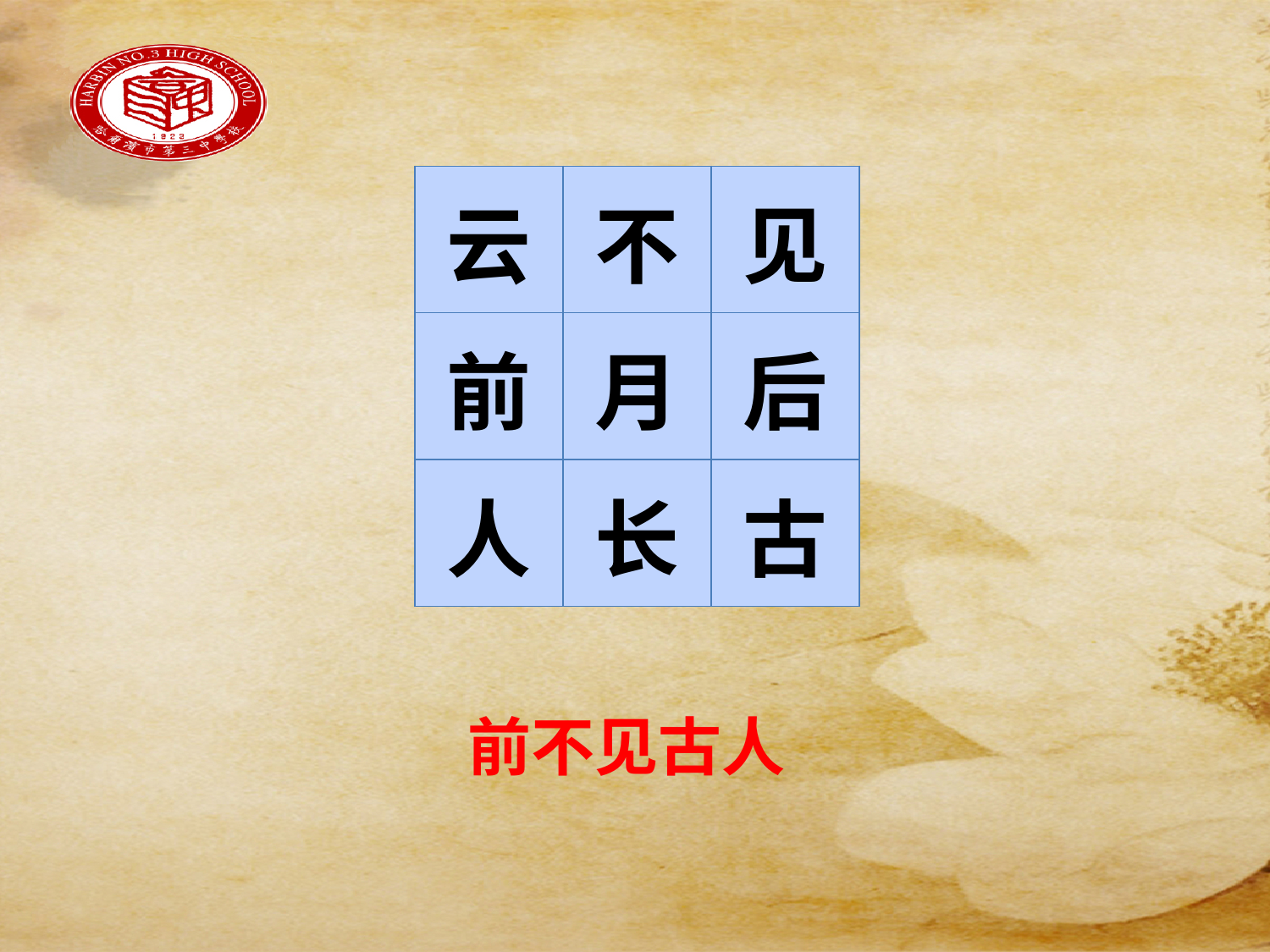

#
| 云 | 不 | 见 |
| --- | --- | --- |
| 前 | 月 | 后 |
| 人 | 长 | 古 |
前不见古人